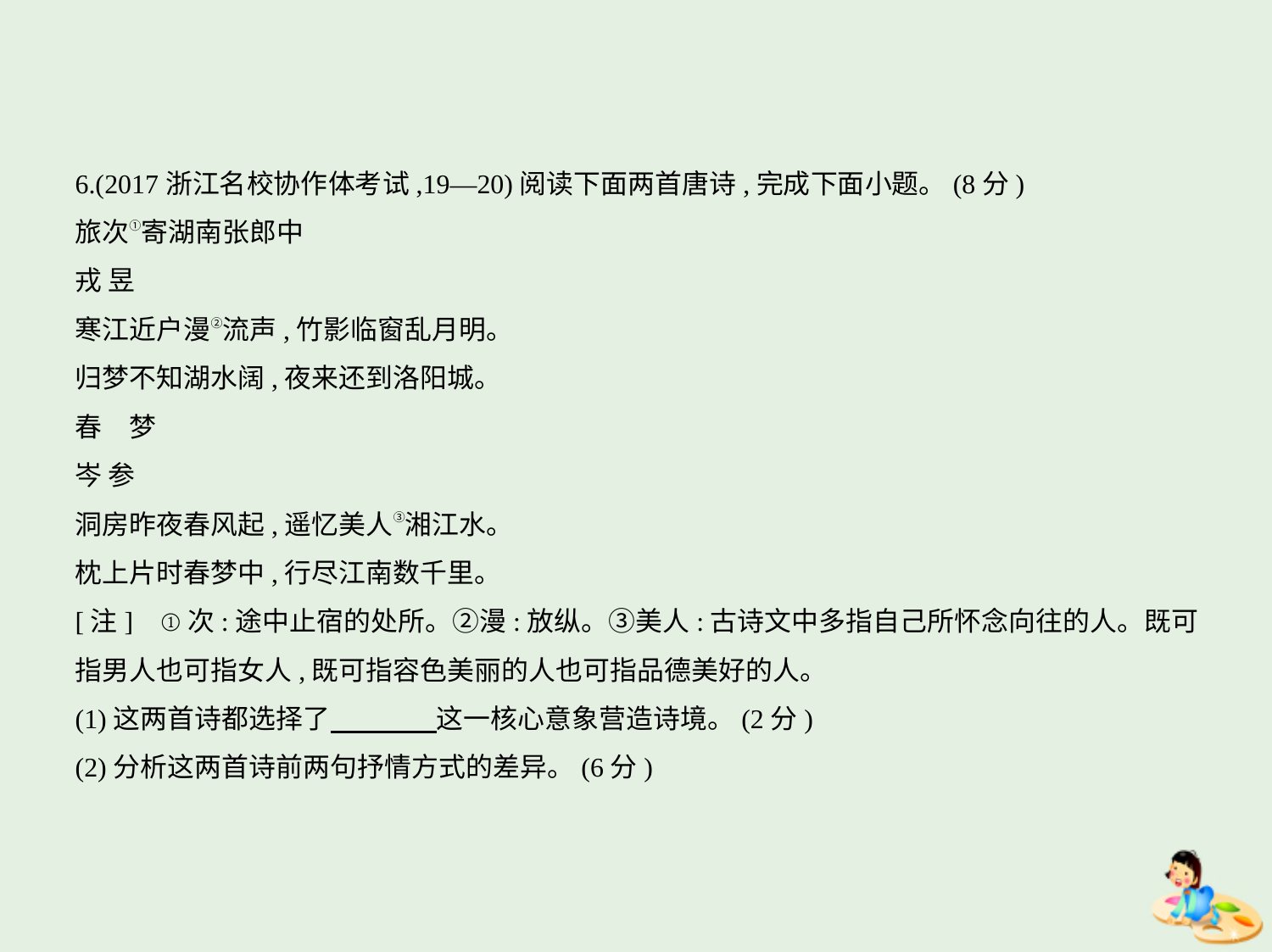

6.(2017浙江名校协作体考试,19—20)阅读下面两首唐诗,完成下面小题。(8分)
旅次①寄湖南张郎中
戎 昱
寒江近户漫②流声,竹影临窗乱月明。
归梦不知湖水阔,夜来还到洛阳城。
春　梦
岑 参
洞房昨夜春风起,遥忆美人③湘江水。
枕上片时春梦中,行尽江南数千里。
[注]    ①次:途中止宿的处所。②漫:放纵。③美人:古诗文中多指自己所怀念向往的人。既可
指男人也可指女人,既可指容色美丽的人也可指品德美好的人。
(1)这两首诗都选择了　　　    这一核心意象营造诗境。(2分)
(2)分析这两首诗前两句抒情方式的差异。(6分)